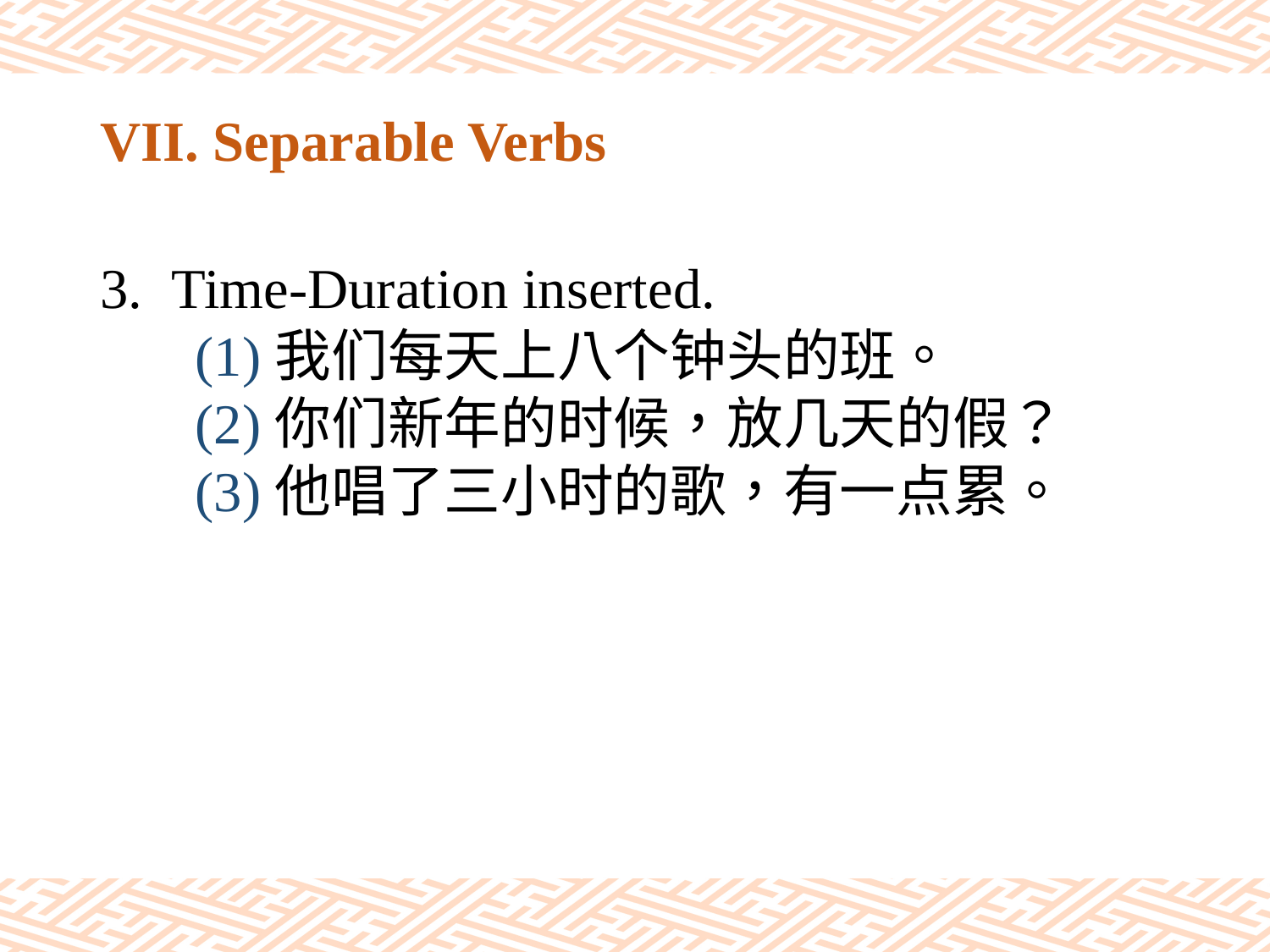

# VII. Separable Verbs
Time-Duration inserted.
(1)我们每天上八个钟头的班。
(2)你们新年的时候，放几天的假？
(3)他唱了三小时的歌，有一点累。